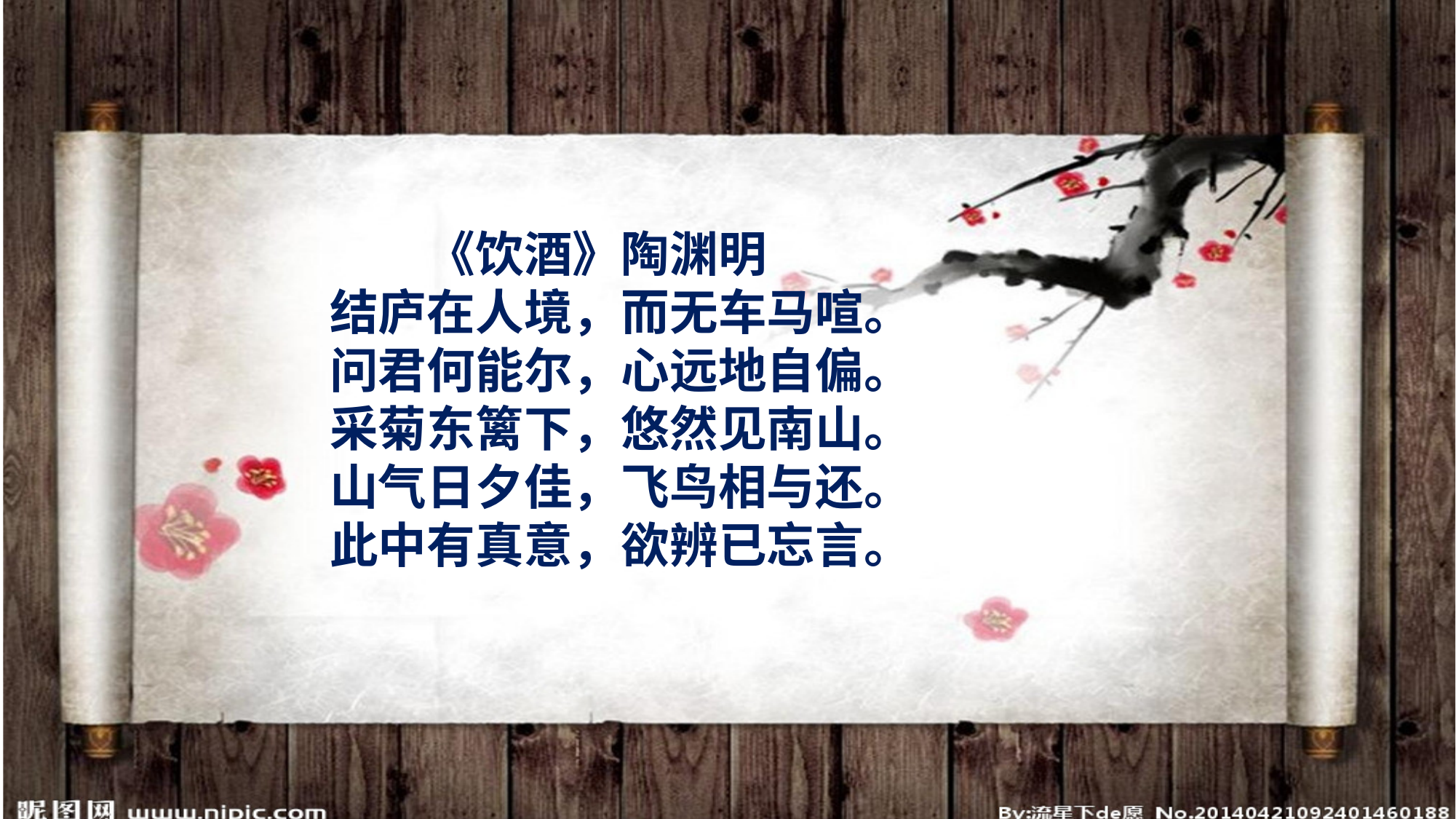

《饮酒》陶渊明
　　结庐在人境，而无车马喧。
　　问君何能尔，心远地自偏。
　　采菊东篱下，悠然见南山。
　　山气日夕佳，飞鸟相与还。
　　此中有真意，欲辨已忘言。